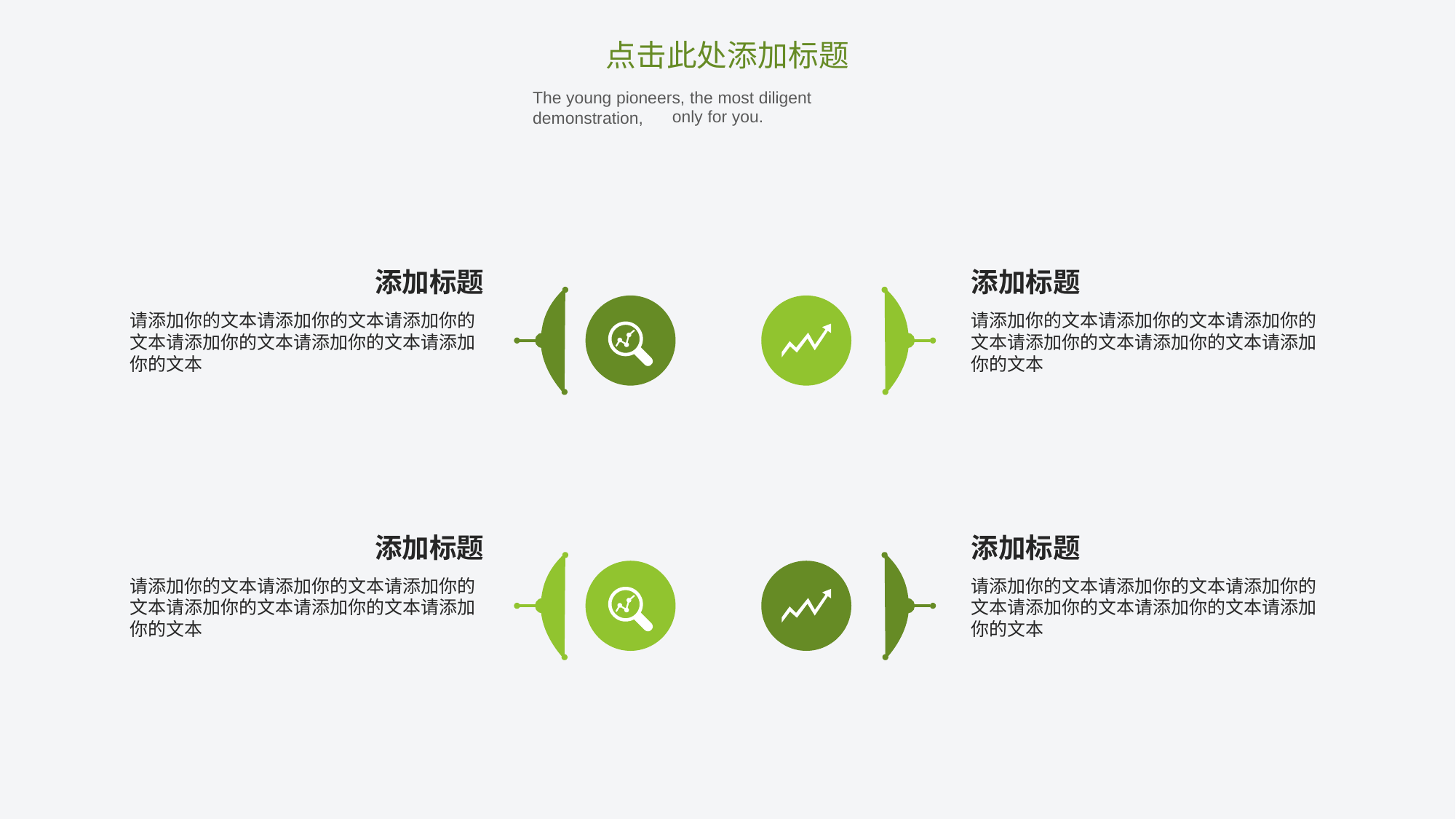

点击此处添加标题
The young pioneers, the most diligent demonstration,
only for you.
添加标题
添加标题

请添加你的文本请添加你的文本请添加你的文本请添加你的文本请添加你的文本请添加你的文本
请添加你的文本请添加你的文本请添加你的文本请添加你的文本请添加你的文本请添加你的文本

添加标题
添加标题

请添加你的文本请添加你的文本请添加你的文本请添加你的文本请添加你的文本请添加你的文本
请添加你的文本请添加你的文本请添加你的文本请添加你的文本请添加你的文本请添加你的文本